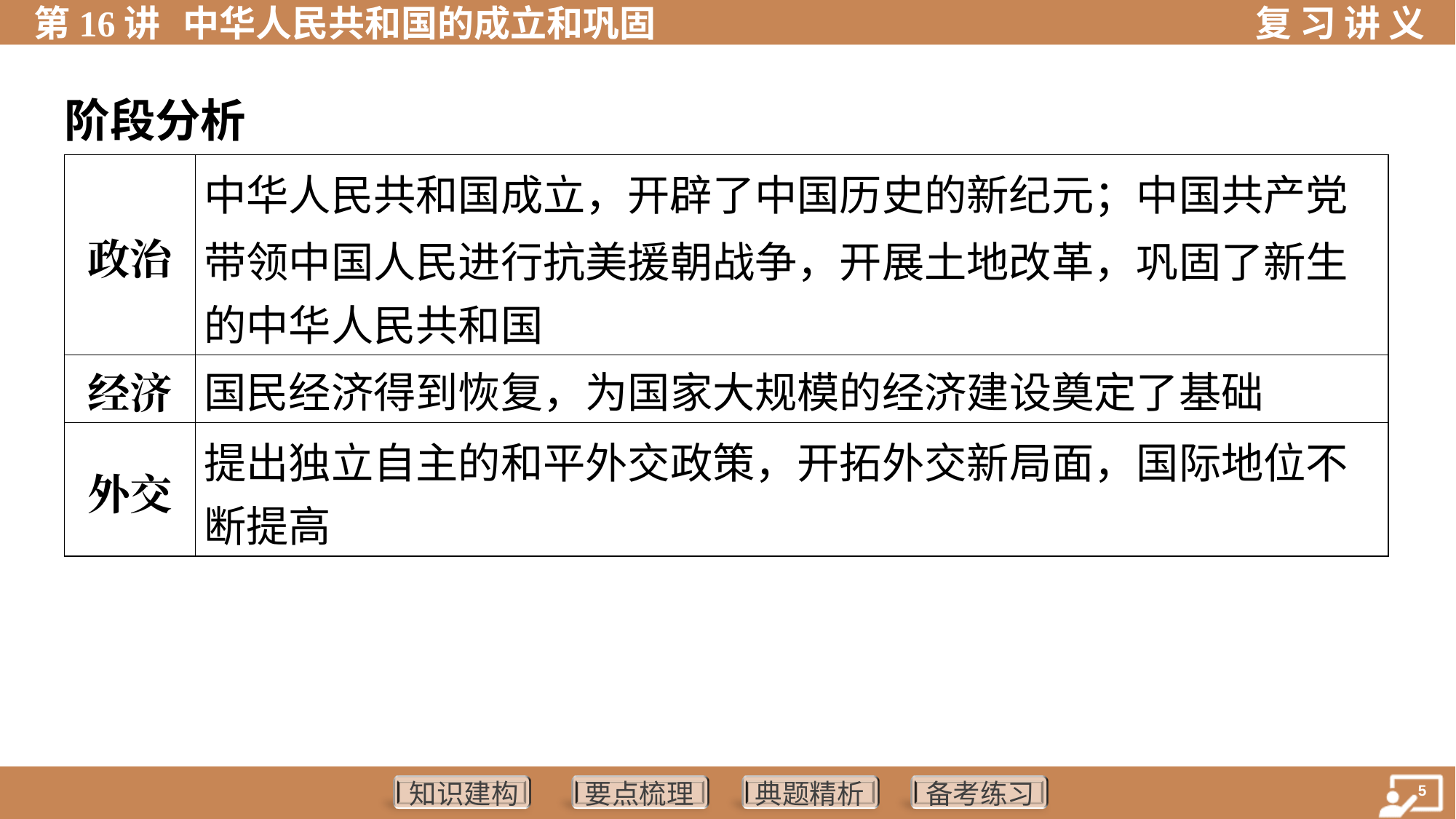

阶段分析
| 政治 | 中华人民共和国成立，开辟了中国历史的新纪元；中国共产党 带领中国人民进行抗美援朝战争，开展土地改革，巩固了新生 的中华人民共和国 |
| --- | --- |
| 经济 | 国民经济得到恢复，为国家大规模的经济建设奠定了基础 |
| 外交 | 提出独立自主的和平外交政策，开拓外交新局面，国际地位不 断提高 |